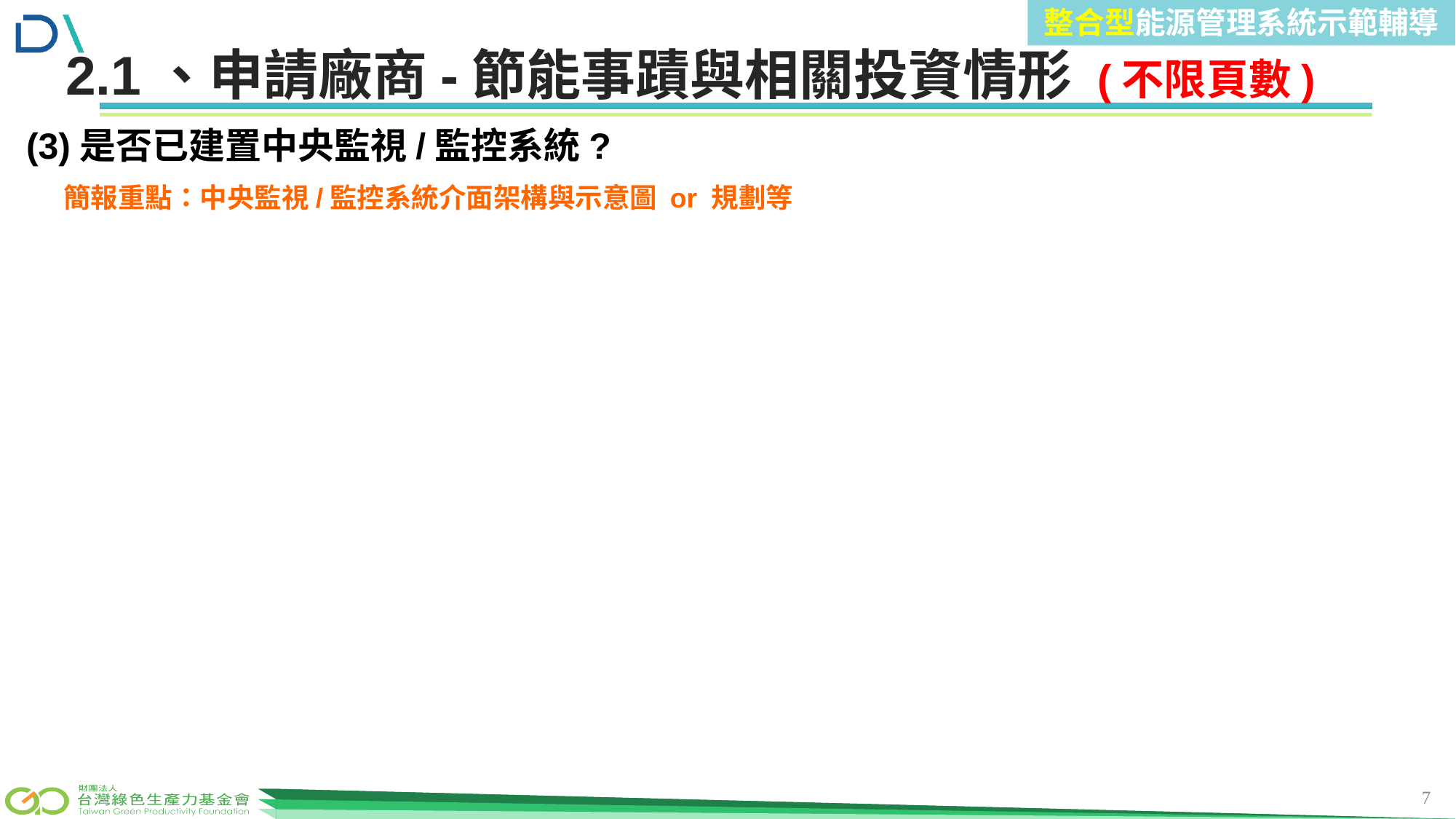

整合型能源管理系統示範輔導
前言
2.1、申請廠商-節能事蹟與相關投資情形 (不限頁數)
(3)是否已建置中央監視/監控系統?
簡報重點：中央監視/監控系統介面架構與示意圖 or 規劃等
7